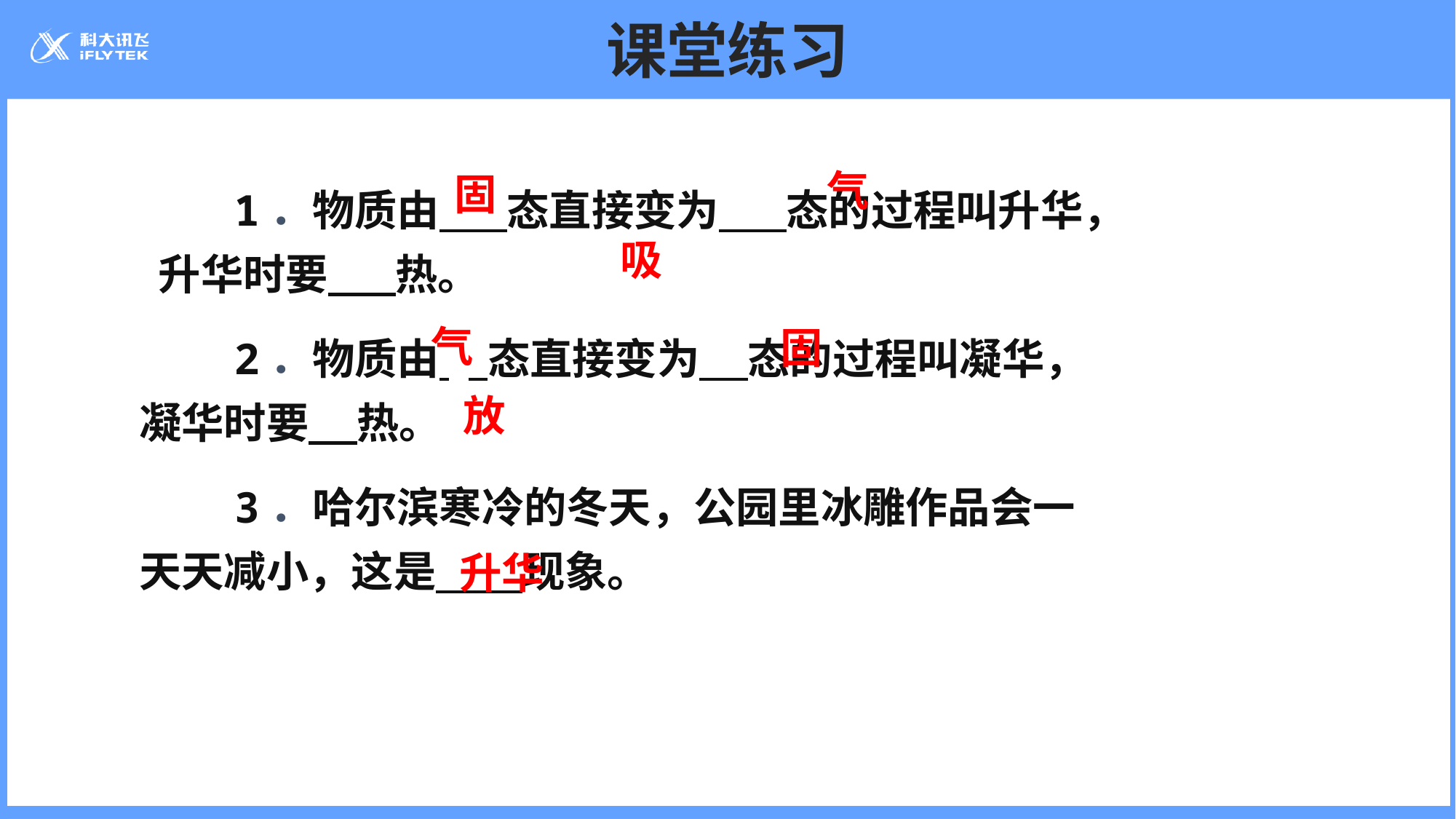

# 课堂练习
气
固
　　1．物质由       态直接变为       态的过程叫升华，  升华时要       热。
　　2．物质由     态直接变为     态的过程叫凝华，凝华时要     热。
　　3．哈尔滨寒冷的冬天，公园里冰雕作品会一天天减小，这是         现象。
吸
气
固
放
升华